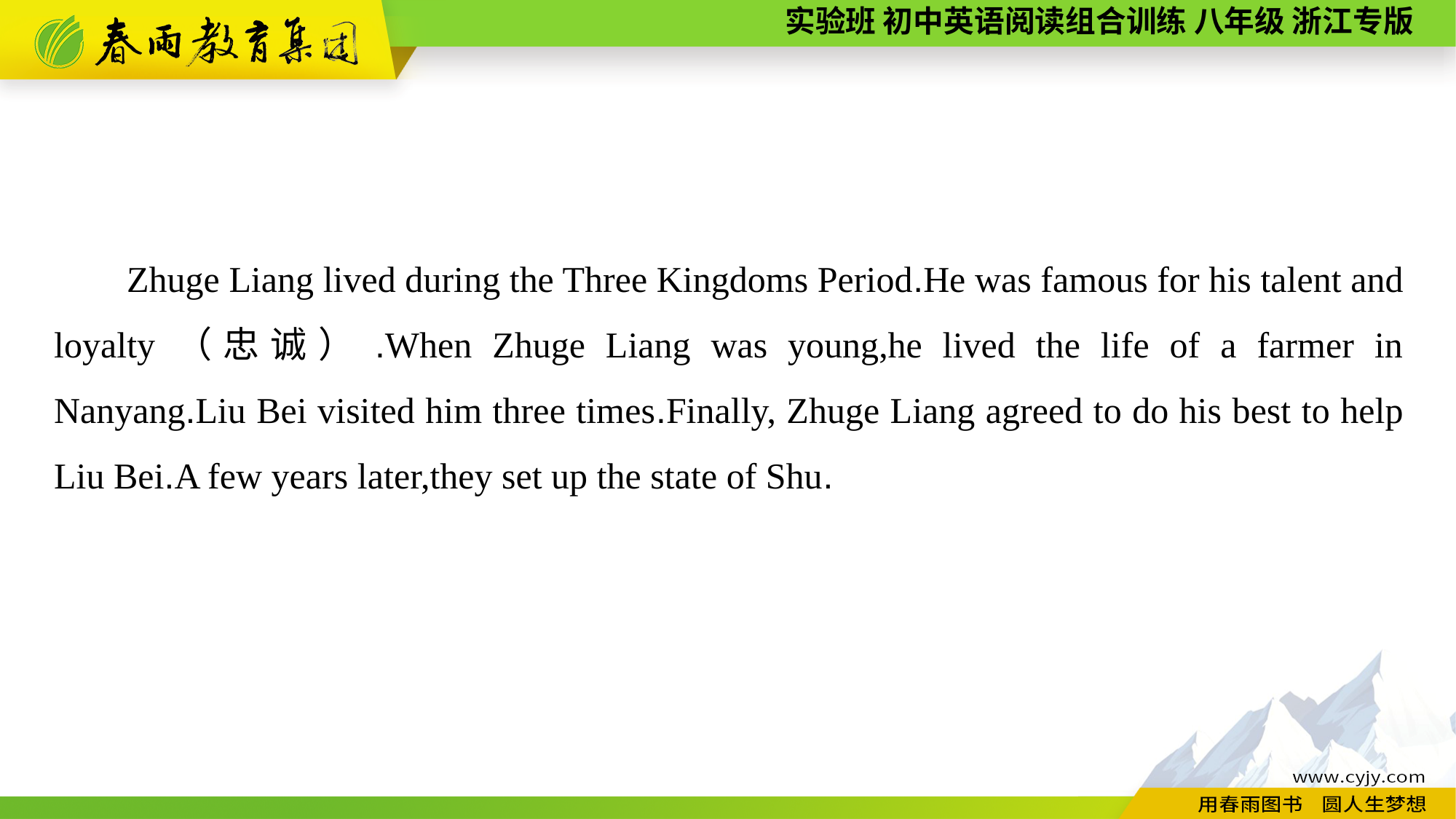

Zhuge Liang lived during the Three Kingdoms Period.He was famous for his talent and loyalty（忠诚）.When Zhuge Liang was young,he lived the life of a farmer in Nanyang.Liu Bei visited him three times.Finally, Zhuge Liang agreed to do his best to help Liu Bei.A few years later,they set up the state of Shu.